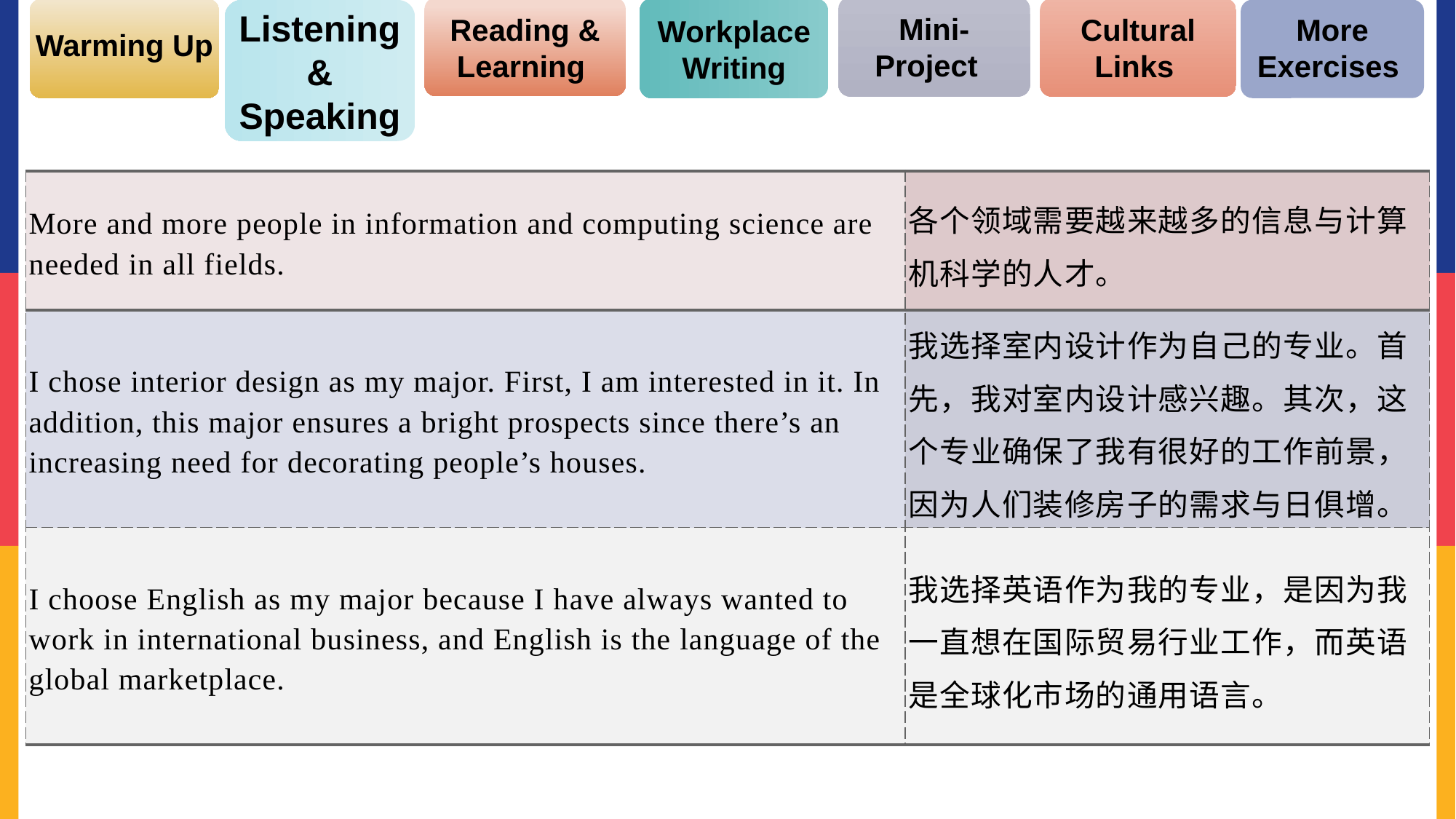

Listening & Speaking

Mini-Project
Cultural Links
Reading & Learning
More Exercises
Workplace Writing
Warming Up
| More and more people in information and computing science are needed in all fields. | 各个领域需要越来越多的信息与计算机科学的人才。 |
| --- | --- |
| I chose interior design as my major. First, I am interested in it. In addition, this major ensures a bright prospects since there’s an increasing need for decorating people’s houses. | 我选择室内设计作为自己的专业。首先，我对室内设计感兴趣。其次，这个专业确保了我有很好的工作前景，因为人们装修房子的需求与日俱增。 |
| I choose English as my major because I have always wanted to work in international business, and English is the language of the global marketplace. | 我选择英语作为我的专业，是因为我一直想在国际贸易行业工作，而英语是全球化市场的通用语言。 |